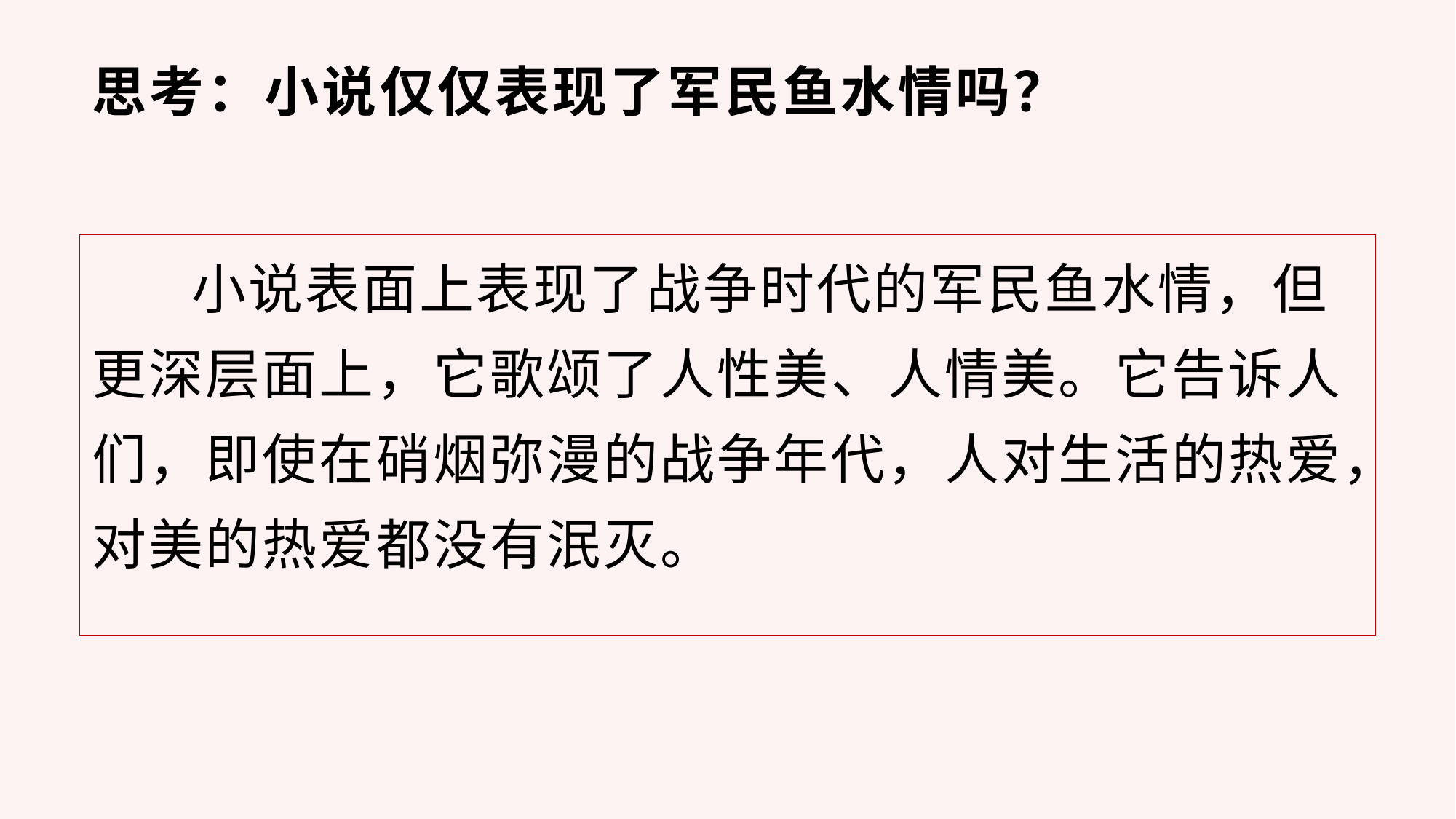

# 思考：小说仅仅表现了军民鱼水情吗？
      小说表面上表现了战争时代的军民鱼水情，但更深层面上，它歌颂了人性美、人情美。它告诉人们，即使在硝烟弥漫的战争年代，人对生活的热爱，对美的热爱都没有泯灭。